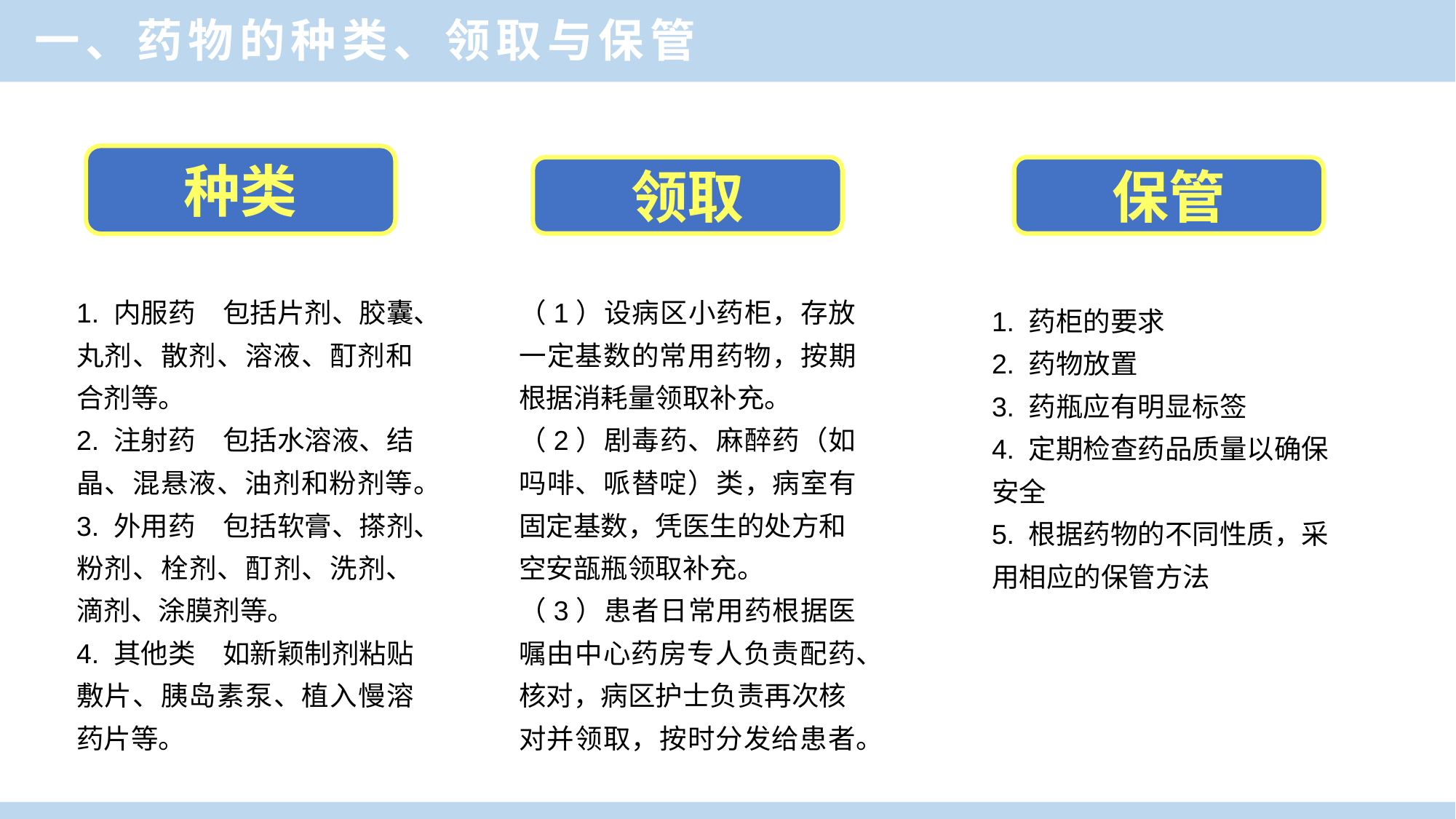

一、药物的种类、领取与保管
种类
领取
保管
1. 内服药　包括片剂、胶囊、丸剂、散剂、溶液、酊剂和合剂等。
2. 注射药　包括水溶液、结晶、混悬液、油剂和粉剂等。
3. 外用药　包括软膏、搽剂、粉剂、栓剂、酊剂、洗剂、滴剂、涂膜剂等。
4. 其他类　如新颖制剂粘贴敷片、胰岛素泵、植入慢溶药片等。
（1）设病区小药柜，存放一定基数的常用药物，按期根据消耗量领取补充。
（2）剧毒药、麻醉药（如吗啡、哌替啶）类，病室有固定基数，凭医生的处方和
空安瓿瓶领取补充。
（3）患者日常用药根据医嘱由中心药房专人负责配药、核对，病区护士负责再次核
对并领取，按时分发给患者。
1. 药柜的要求
2. 药物放置
3. 药瓶应有明显标签
4. 定期检查药品质量以确保安全
5. 根据药物的不同性质，采用相应的保管方法